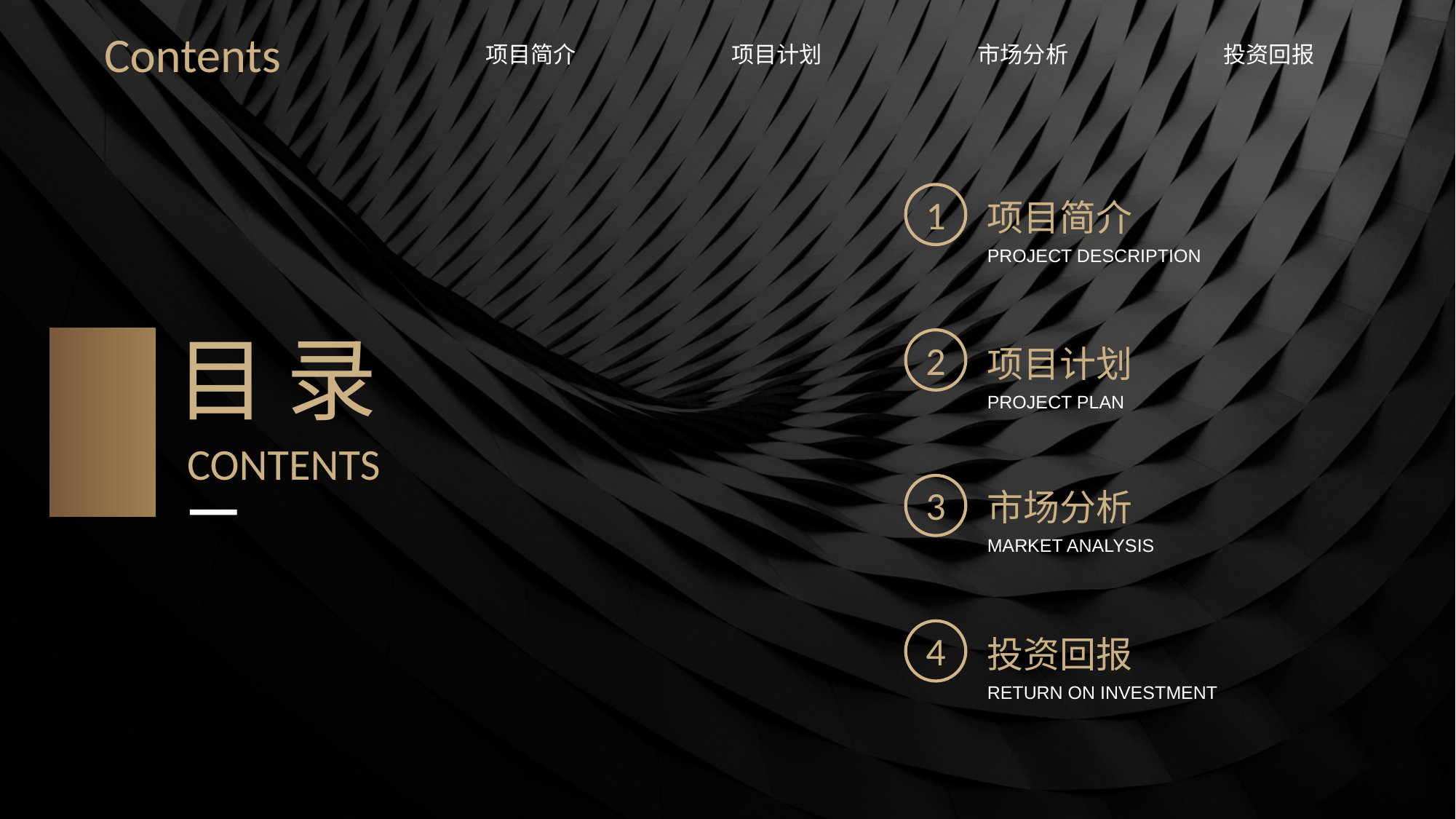

Contents
项目简介
项目计划
市场分析
投资回报

1
项目简介
PROJECT DESCRIPTION
目 录

2
项目计划
PROJECT PLAN
CONTENTS

3
市场分析
MARKET ANALYSIS

4
投资回报
RETURN ON INVESTMENT